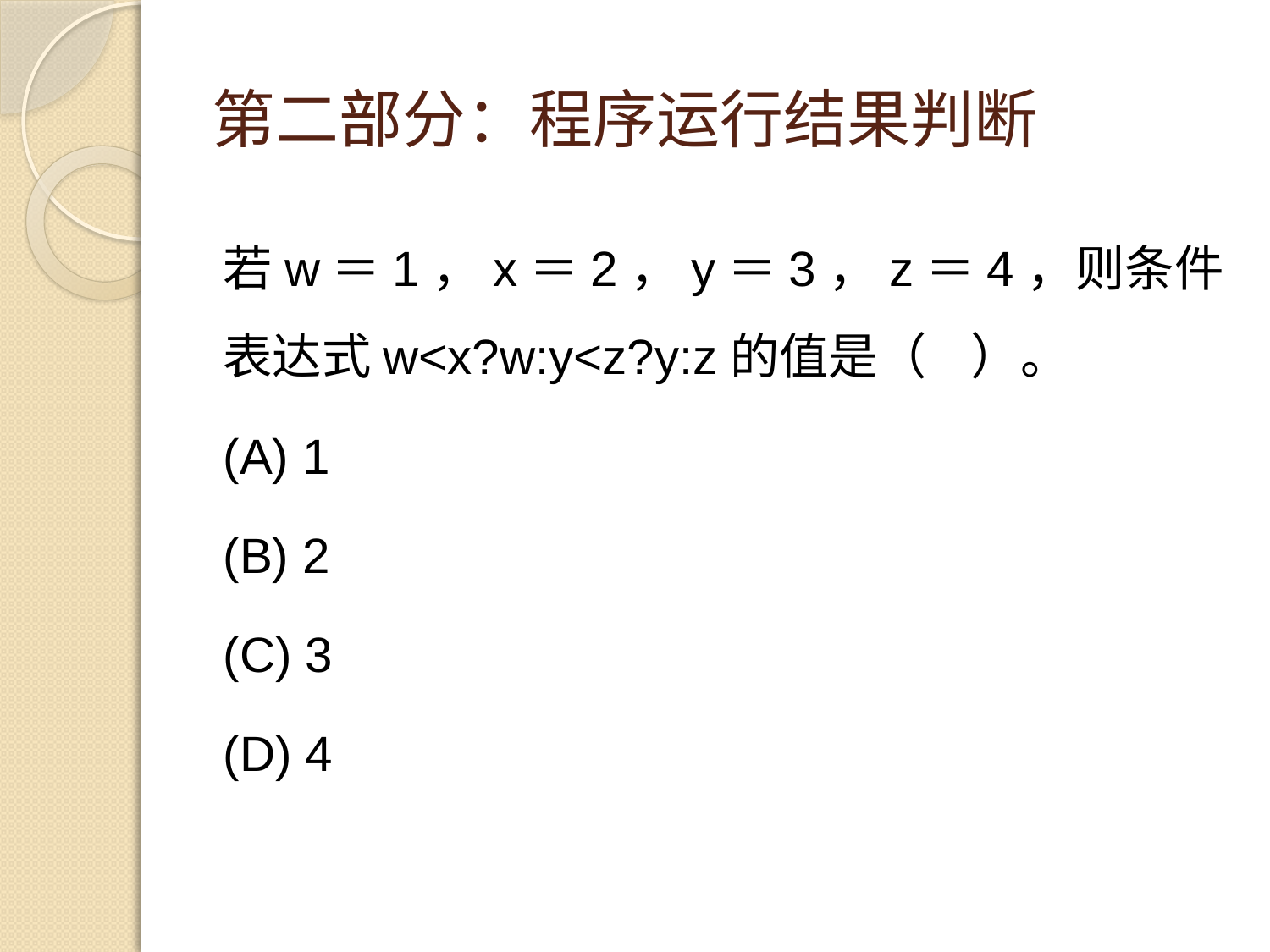

# 第二部分：程序运行结果判断
若w＝1，x＝2，y＝3，z＝4，则条件表达式w<x?w:y<z?y:z的值是（    ）。
(A) 1
(B) 2
(C) 3
(D) 4